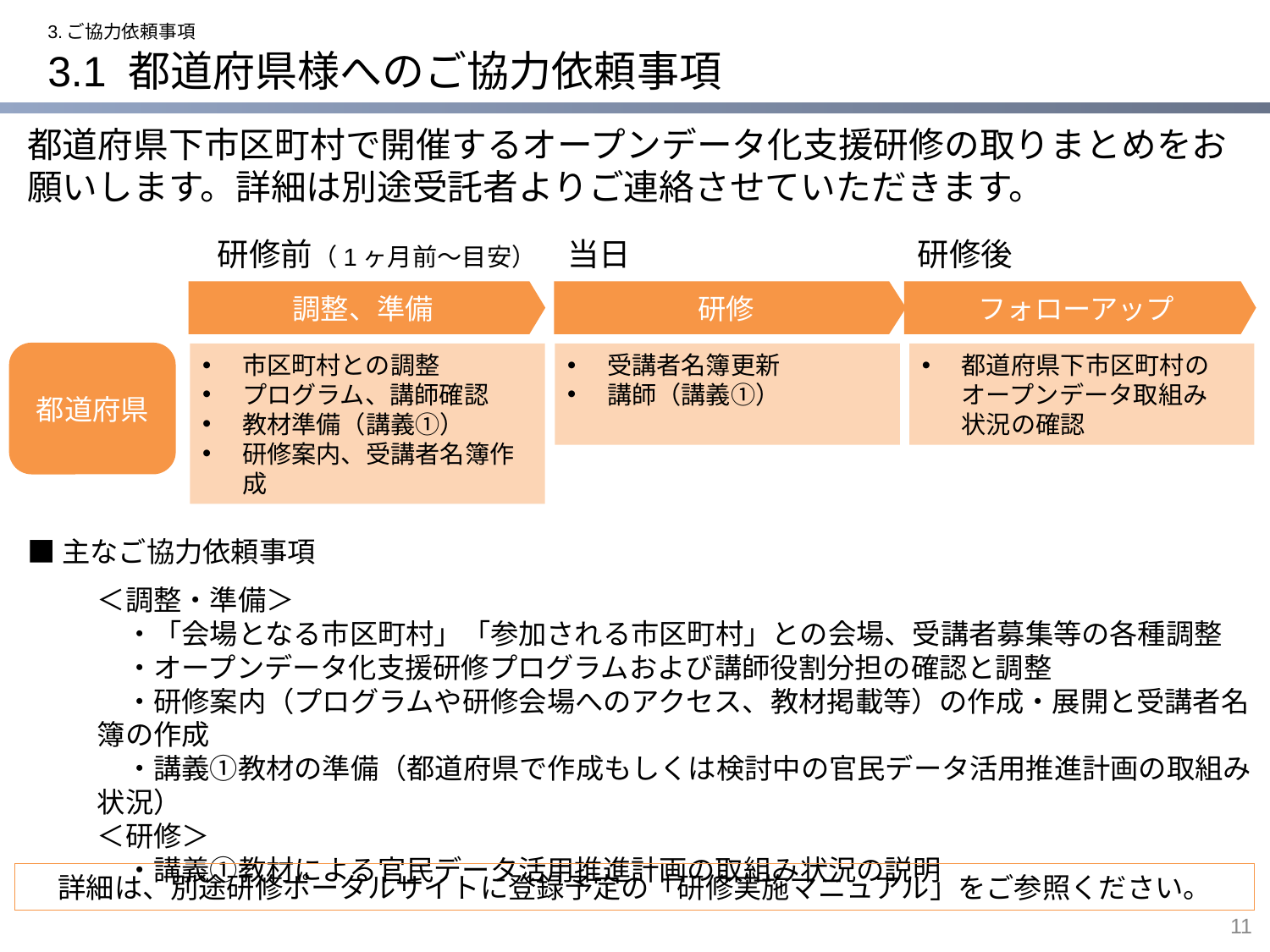

3.ご協力依頼事項
# 3.1 都道府県様へのご協力依頼事項
都道府県下市区町村で開催するオープンデータ化支援研修の取りまとめをお願いします。詳細は別途受託者よりご連絡させていただきます。
研修前（1ヶ月前～目安）
当日
研修後
調整、準備
研修
フォローアップ
都道府県
市区町村との調整
プログラム、講師確認
教材準備（講義①）
研修案内、受講者名簿作成
受講者名簿更新
講師（講義①）

都道府県下市区町村の
オープンデータ取組み
状況の確認
■主なご協力依頼事項
＜調整・準備＞
　・「会場となる市区町村」「参加される市区町村」との会場、受講者募集等の各種調整
　・オープンデータ化支援研修プログラムおよび講師役割分担の確認と調整
　・研修案内（プログラムや研修会場へのアクセス、教材掲載等）の作成・展開と受講者名簿の作成
　・講義①教材の準備（都道府県で作成もしくは検討中の官民データ活用推進計画の取組み状況）
＜研修＞
　・講義①教材による官民データ活用推進計画の取組み状況の説明
詳細は、別途研修ポータルサイトに登録予定の「研修実施マニュアル」をご参照ください。
11